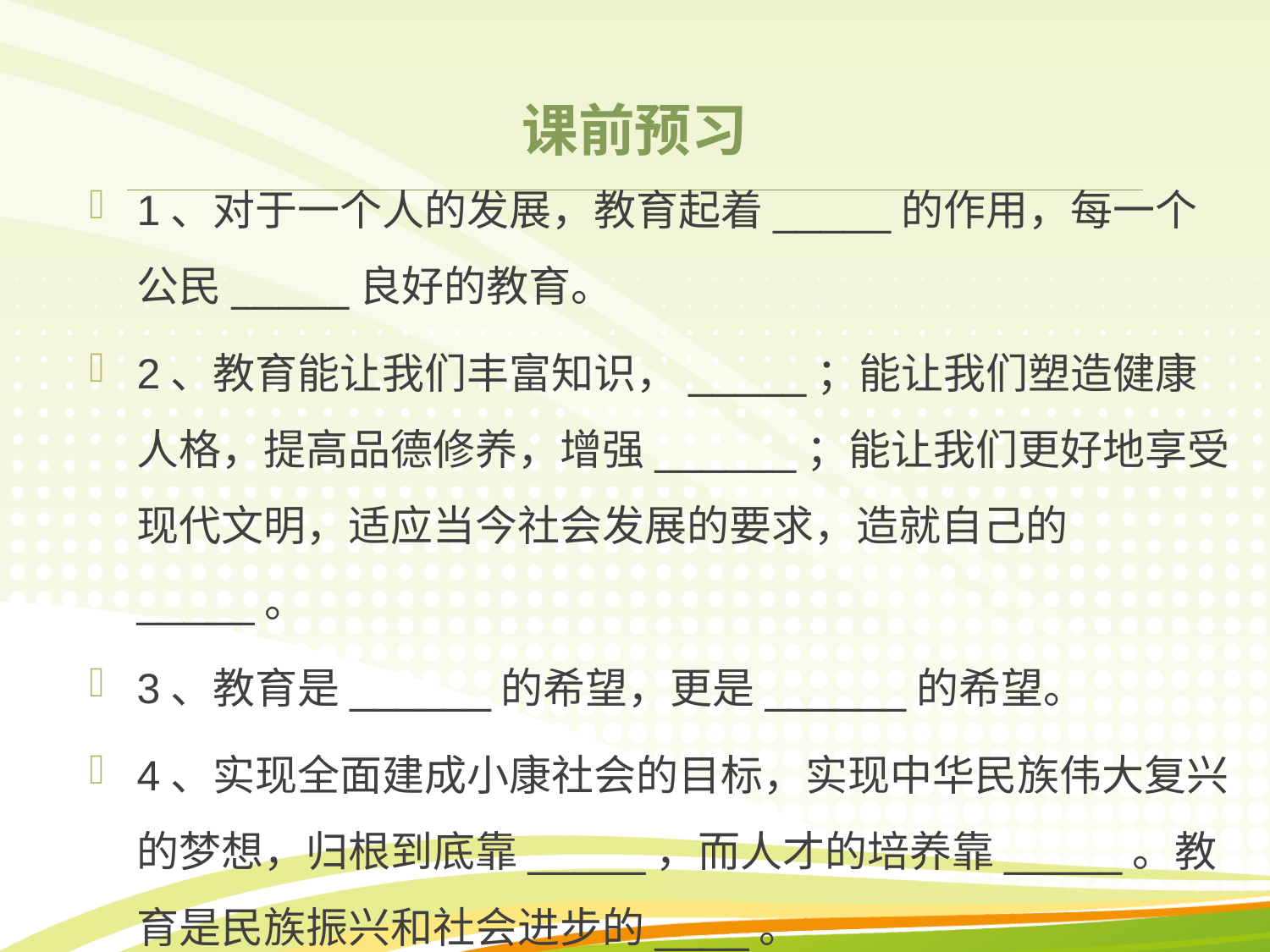

课前预习
1、对于一个人的发展，教育起着_____的作用，每一个公民_____良好的教育。
2、教育能让我们丰富知识，_____；能让我们塑造健康人格，提高品德修养，增强______；能让我们更好地享受现代文明，适应当今社会发展的要求，造就自己的_____。
3、教育是______的希望，更是______的希望。
4、实现全面建成小康社会的目标，实现中华民族伟大复兴的梦想，归根到底靠_____，而人才的培养靠_____。教育是民族振兴和社会进步的____。
5、坚持优先发展教育，是我国的_____。